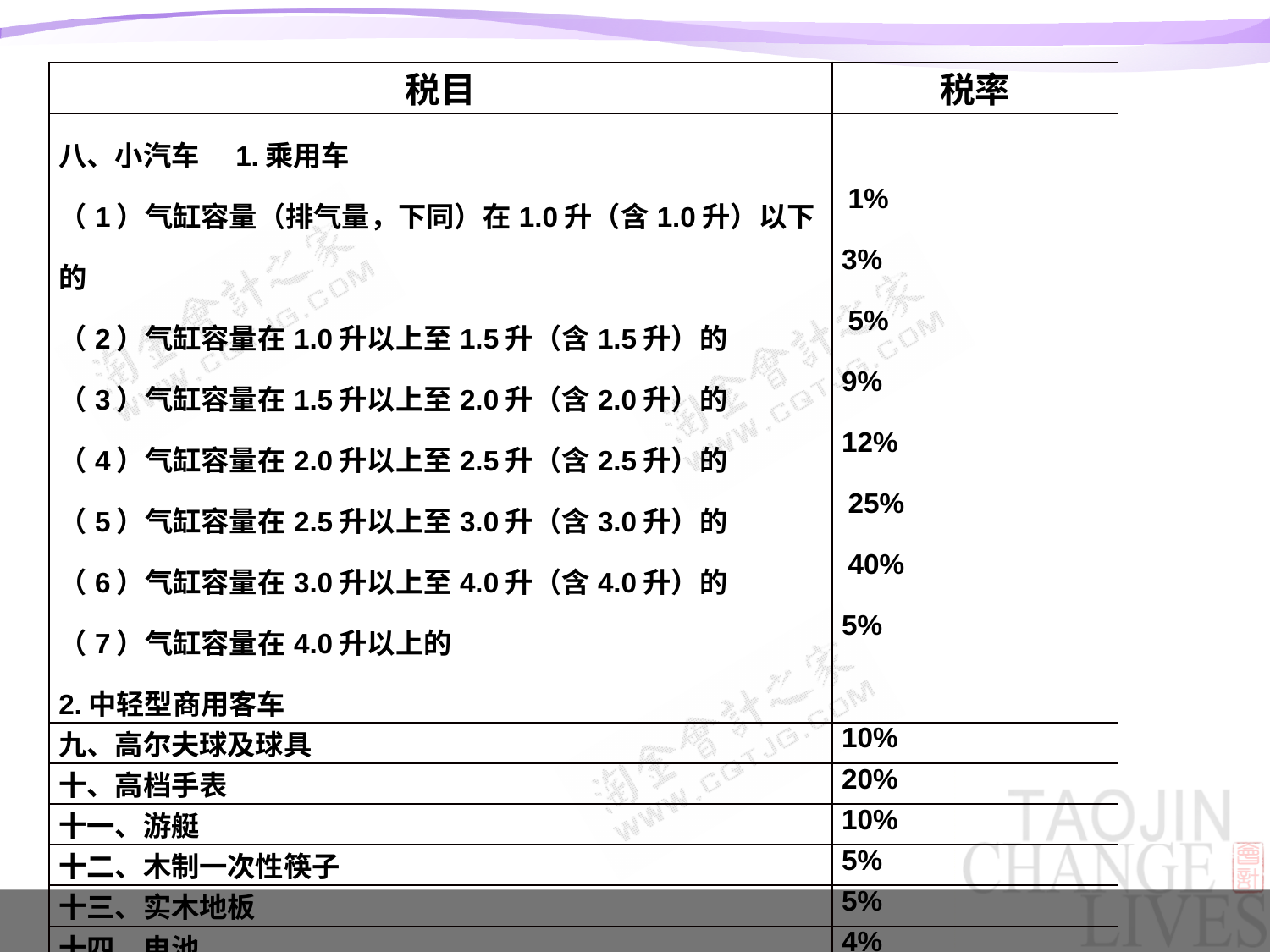

#
| 税目 | 税率 |
| --- | --- |
| 八、小汽车　1.乘用车 　 （1）气缸容量（排气量，下同）在1.0升（含1.0升）以下的　　 （2）气缸容量在1.0升以上至1.5升（含1.5升）的　　 （3）气缸容量在1.5升以上至2.0升（含2.0升）的　　 （4）气缸容量在2.0升以上至2.5升（含2.5升）的　　 （5）气缸容量在2.5升以上至3.0升（含3.0升）的　　 （6）气缸容量在3.0升以上至4.0升（含4.0升）的　　 （7）气缸容量在4.0升以上的　 2.中轻型商用客车 | 1%　 3%　 5%　 9%　 12%　 25%　 40%　 5% |
| 九、高尔夫球及球具 | 10% |
| 十、高档手表 | 20% |
| 十一、游艇 | 10% |
| 十二、木制一次性筷子 | 5% |
| 十三、实木地板 | 5% |
| 十四、电池 | 4% |
| 十五、涂料 | 4% |